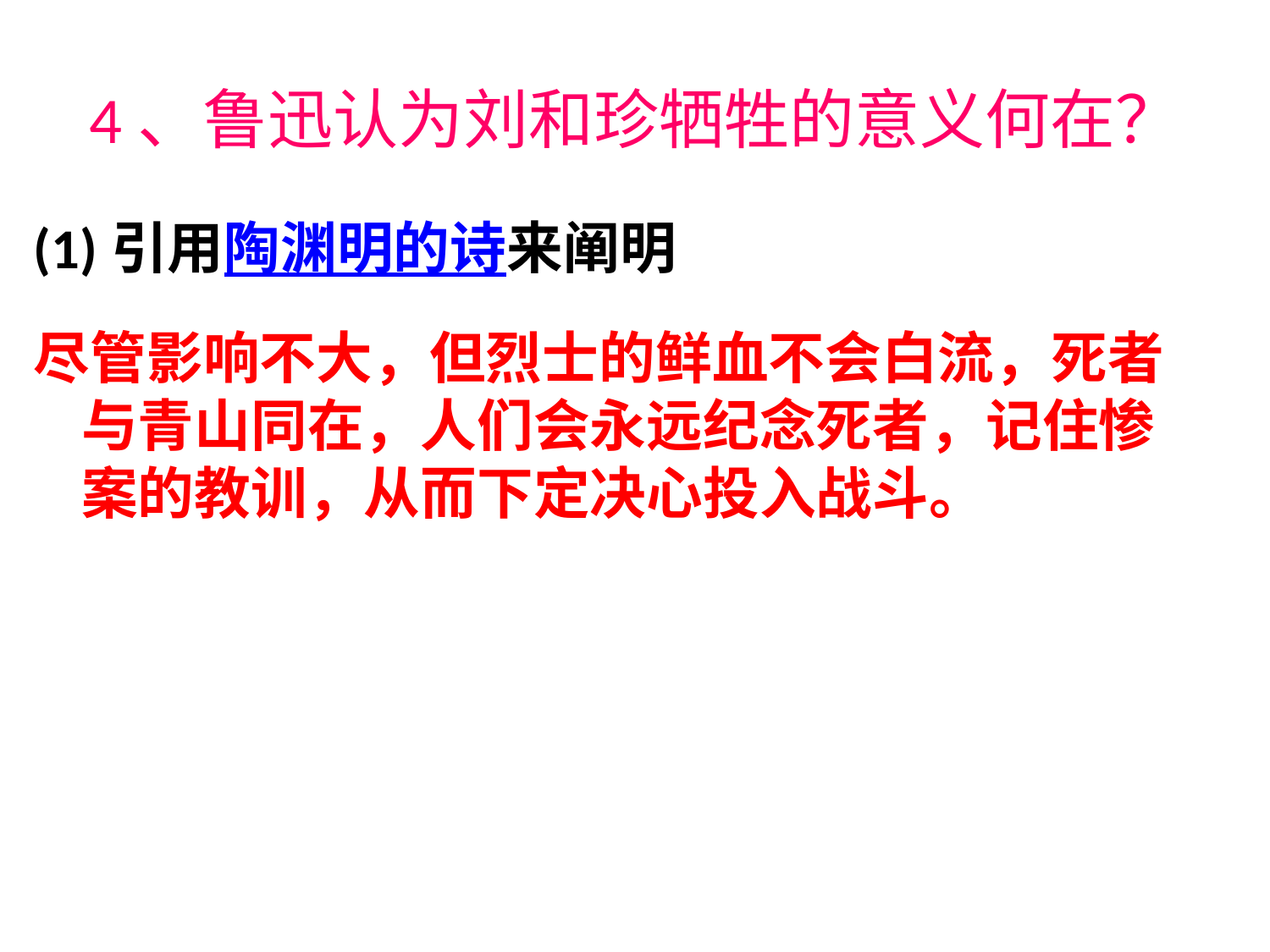

# 4、鲁迅认为刘和珍牺牲的意义何在？
(1)引用陶渊明的诗来阐明
尽管影响不大，但烈士的鲜血不会白流，死者与青山同在，人们会永远纪念死者，记住惨案的教训，从而下定决心投入战斗。